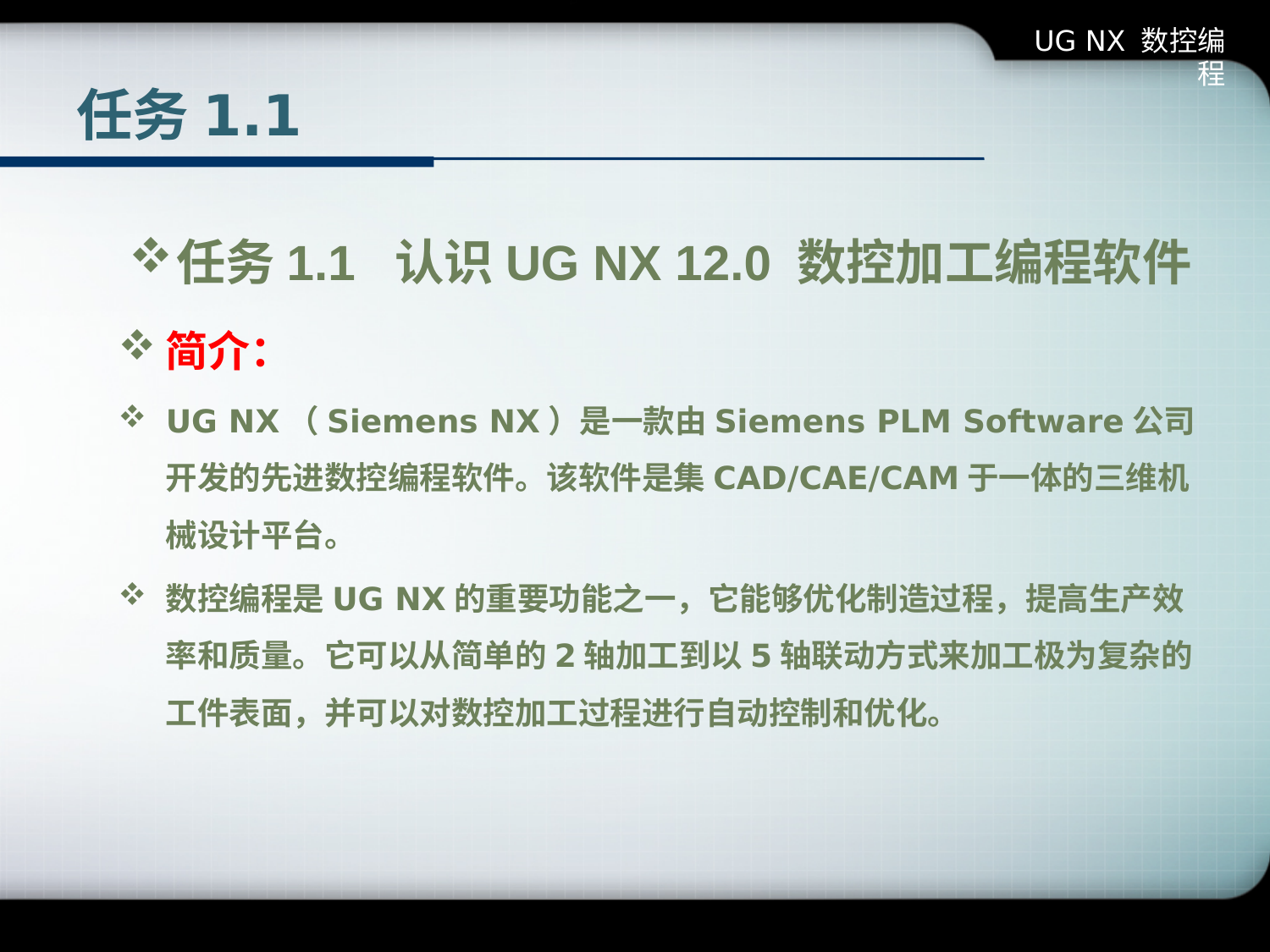

UG NX 数控编程
# 任务1.1
任务1.1  认识UG NX 12.0 数控加工编程软件
简介：
UG NX（Siemens NX）是一款由Siemens PLM Software公司开发的先进数控编程软件。该软件是集CAD/CAE/CAM于一体的三维机械设计平台。
数控编程是UG NX的重要功能之一，它能够优化制造过程，提高生产效率和质量。它可以从简单的2轴加工到以5轴联动方式来加工极为复杂的工件表面，并可以对数控加工过程进行自动控制和优化。